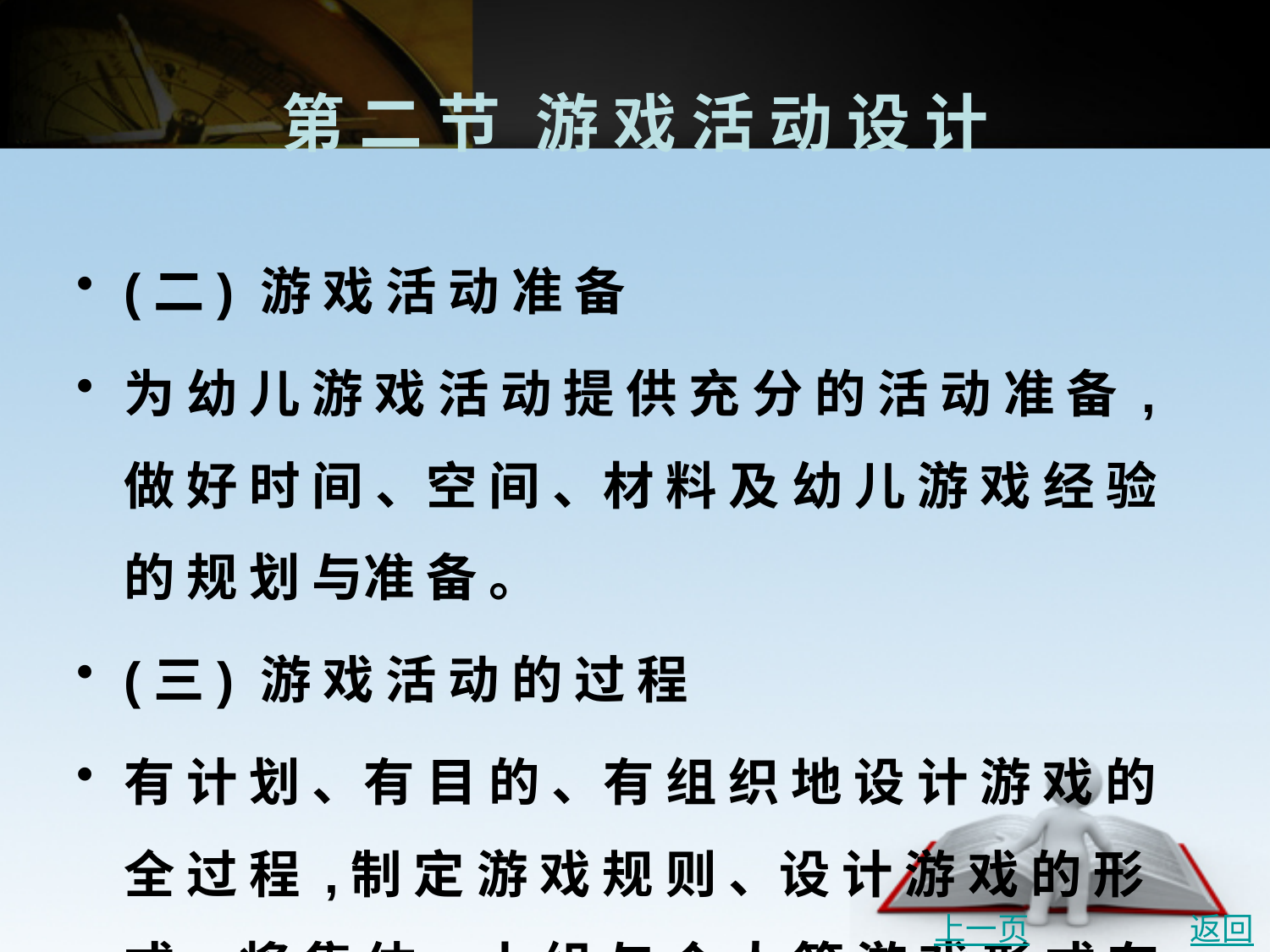

# 第 二 节	游 戏 活 动 设 计
(二) 游 戏 活 动 准 备
为 幼 儿 游 戏 活 动 提 供 充 分 的 活 动 准 备 ,做 好 时 间 、空 间 、材 料 及 幼 儿 游 戏 经 验 的 规 划 与准 备 。
(三) 游 戏 活 动 的 过 程
有 计 划 、有 目 的 、有 组 织 地 设 计 游 戏 的 全 过 程 ,制 定 游 戏 规 则 、设 计 游 戏 的 形 式 , 将 集 体 、小 组 与 个 人 等 游 戏 形 式 有 机 结 合 ,并 对 游 戏 效 果 进 行 科 学 分 析 与 反 思 。

上一页
返回